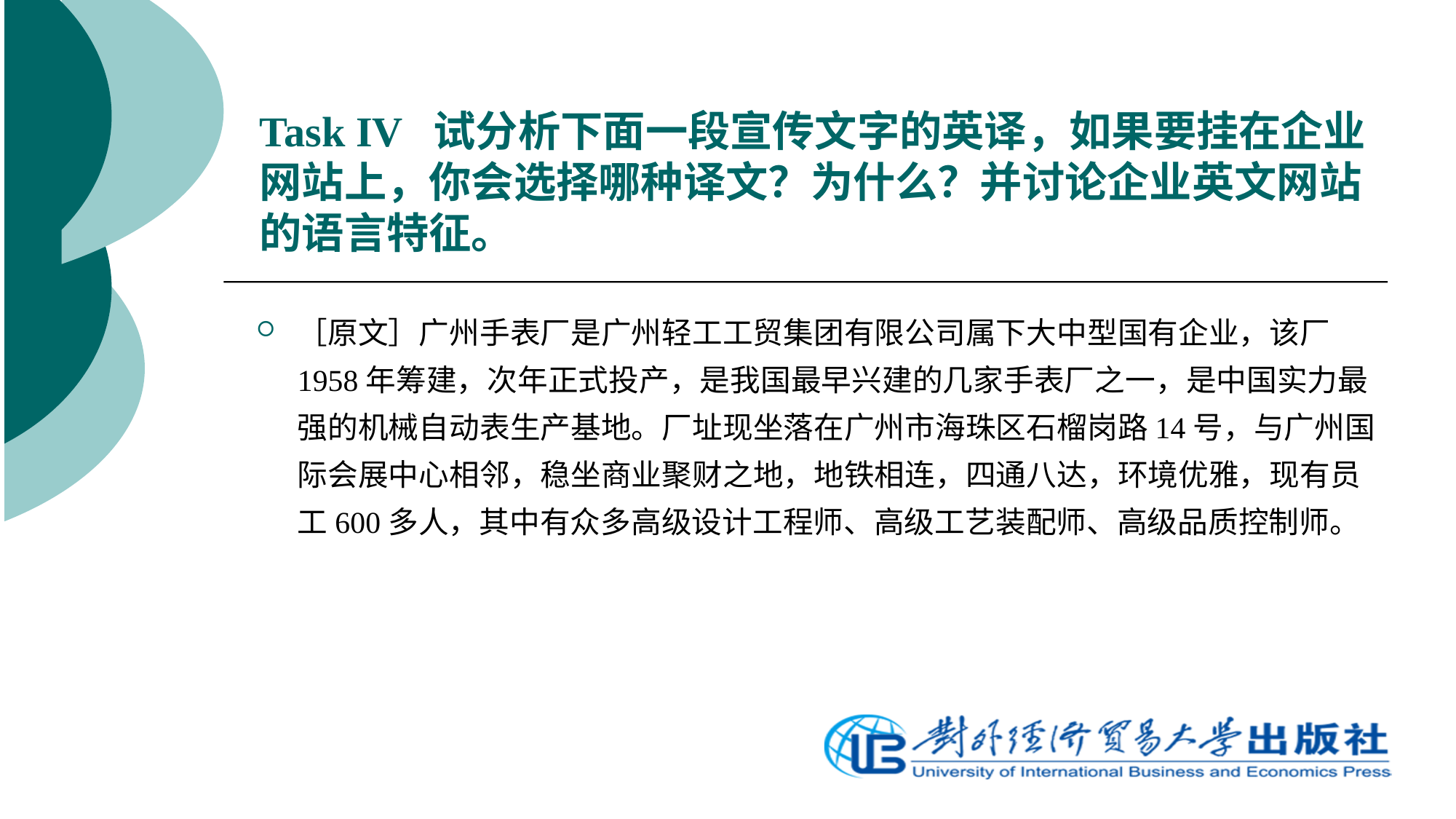

# Task IV  试分析下面一段宣传文字的英译，如果要挂在企业网站上，你会选择哪种译文？为什么？并讨论企业英文网站的语言特征。
［原文］广州手表厂是广州轻工工贸集团有限公司属下大中型国有企业，该厂1958年筹建，次年正式投产，是我国最早兴建的几家手表厂之一，是中国实力最强的机械自动表生产基地。厂址现坐落在广州市海珠区石榴岗路14号，与广州国际会展中心相邻，稳坐商业聚财之地，地铁相连，四通八达，环境优雅，现有员工600多人，其中有众多高级设计工程师、高级工艺装配师、高级品质控制师。